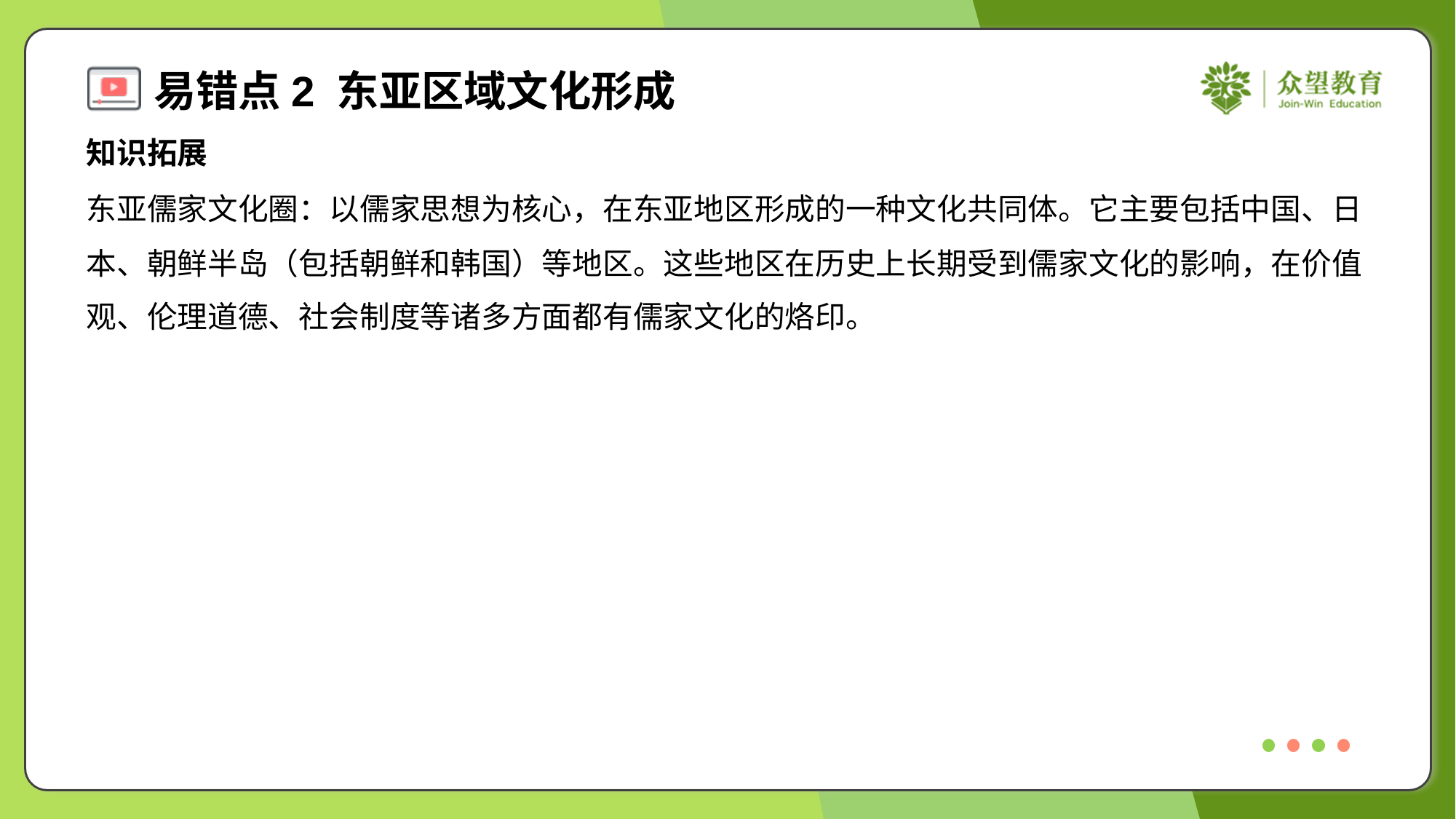

知识拓展
东亚儒家文化圈：以儒家思想为核心，在东亚地区形成的一种文化共同体。它主要包括中国、日
本、朝鲜半岛（包括朝鲜和韩国）等地区。这些地区在历史上长期受到儒家文化的影响，在价值
观、伦理道德、社会制度等诸多方面都有儒家文化的烙印。